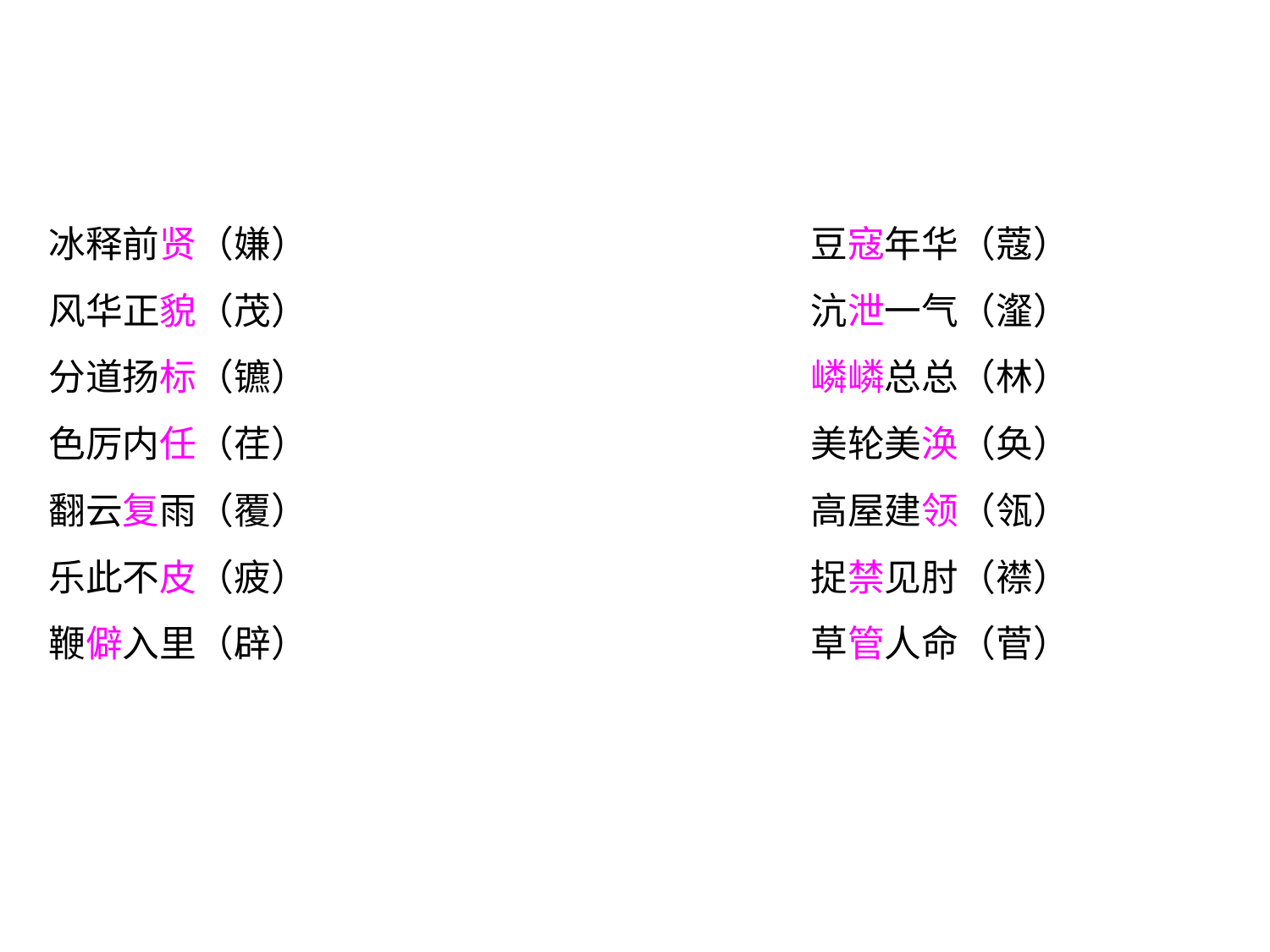

冰释前贤（嫌）				豆寇年华（蔻）
风华正貌（茂）				沆泄一气（瀣）
分道扬标（镳）				嶙嶙总总（林）
色厉内任（荏）				美轮美涣（奂）
翻云复雨（覆）				高屋建领（瓴）
乐此不皮（疲）				捉禁见肘（襟）
鞭僻入里（辟）				草管人命（菅）